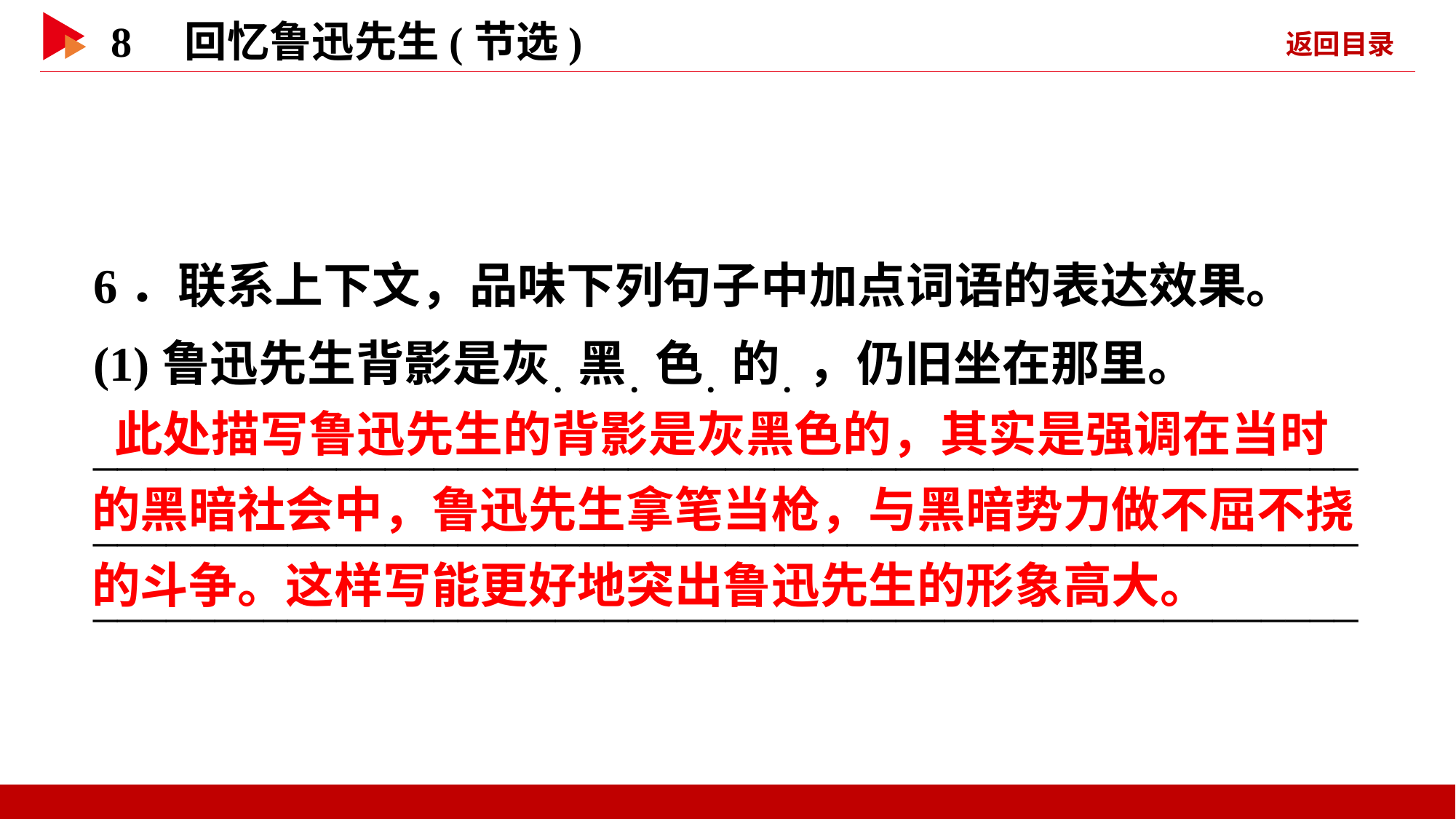

6．联系上下文，品味下列句子中加点词语的表达效果。
(1)鲁迅先生背影是灰．黑．色．的．，仍旧坐在那里。
____________________________________________________________________________________________________________________________________________________________
 此处描写鲁迅先生的背影是灰黑色的，其实是强调在当时的黑暗社会中，鲁迅先生拿笔当枪，与黑暗势力做不屈不挠的斗争。这样写能更好地突出鲁迅先生的形象高大。